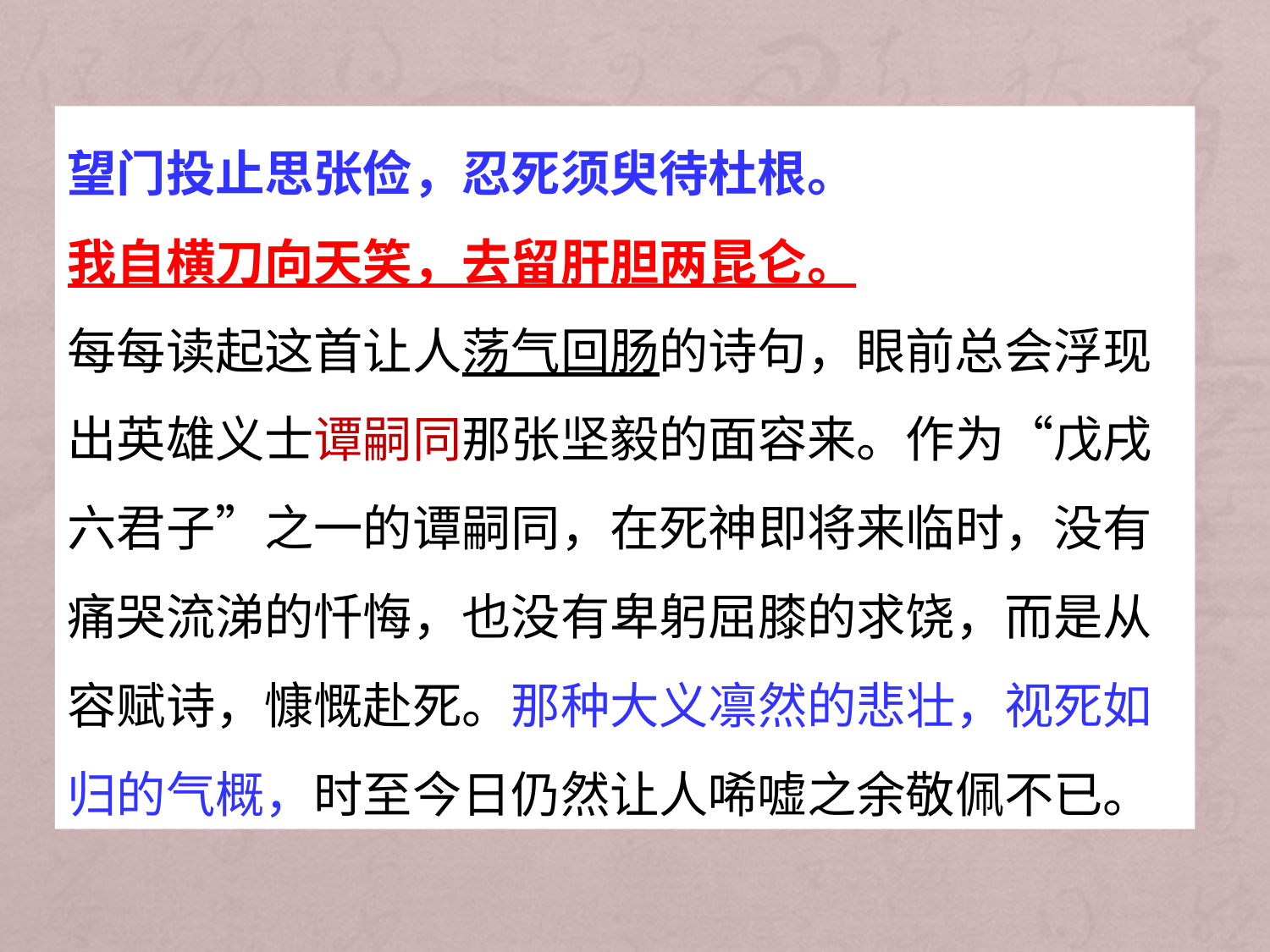

望门投止思张俭，忍死须臾待杜根。
我自横刀向天笑，去留肝胆两昆仑。
每每读起这首让人荡气回肠的诗句，眼前总会浮现出英雄义士谭嗣同那张坚毅的面容来。作为“戊戌六君子”之一的谭嗣同，在死神即将来临时，没有痛哭流涕的忏悔，也没有卑躬屈膝的求饶，而是从容赋诗，慷慨赴死。那种大义凛然的悲壮，视死如归的气概，时至今日仍然让人唏嘘之余敬佩不已。